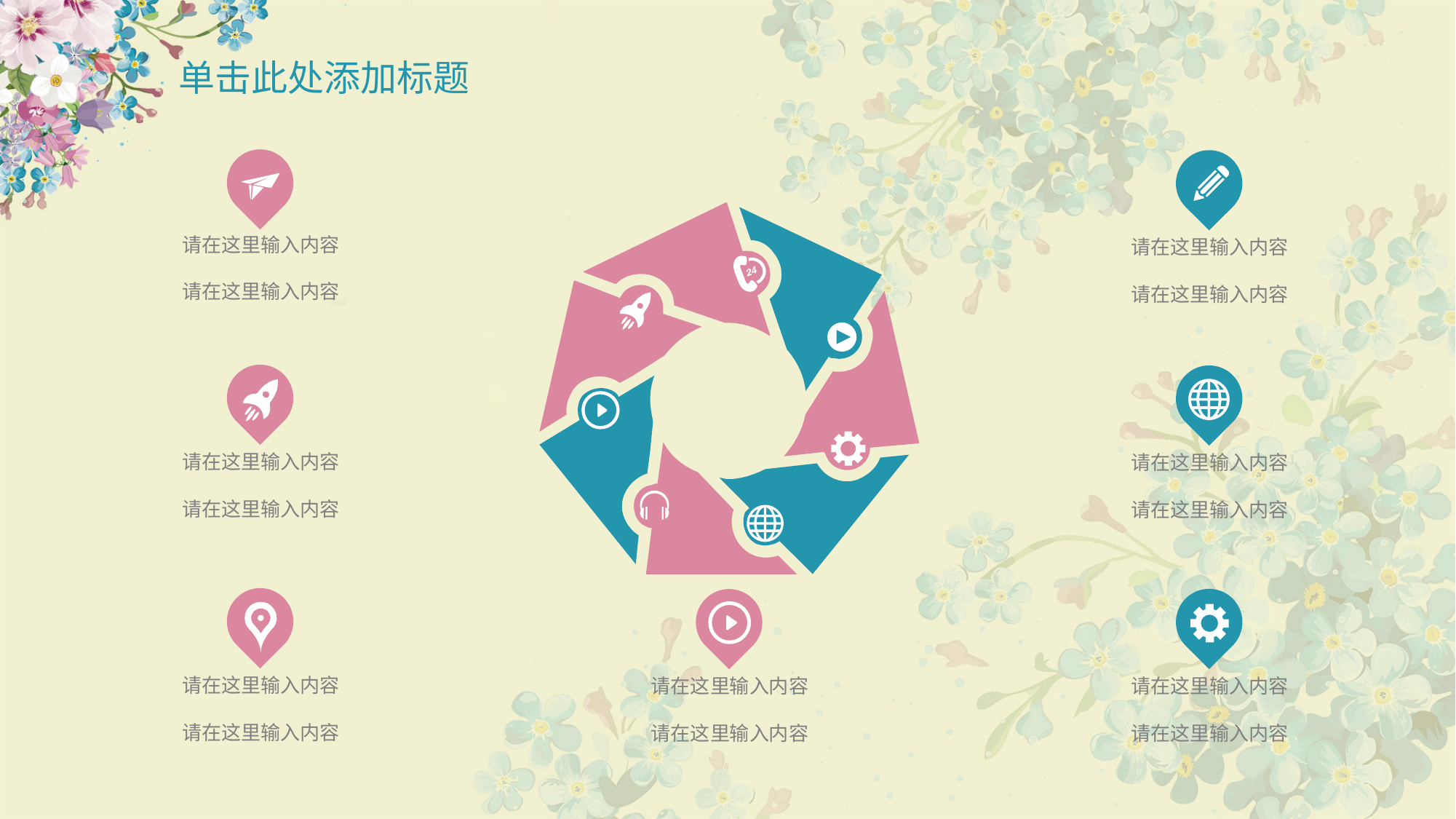

# 单击此处添加标题

请在这里输入内容

请在这里输入内容

请在这里输入内容

请在这里输入内容

请在这里输入内容

请在这里输入内容

请在这里输入内容

请在这里输入内容

请在这里输入内容

请在这里输入内容

请在这里输入内容

请在这里输入内容

请在这里输入内容

请在这里输入内容